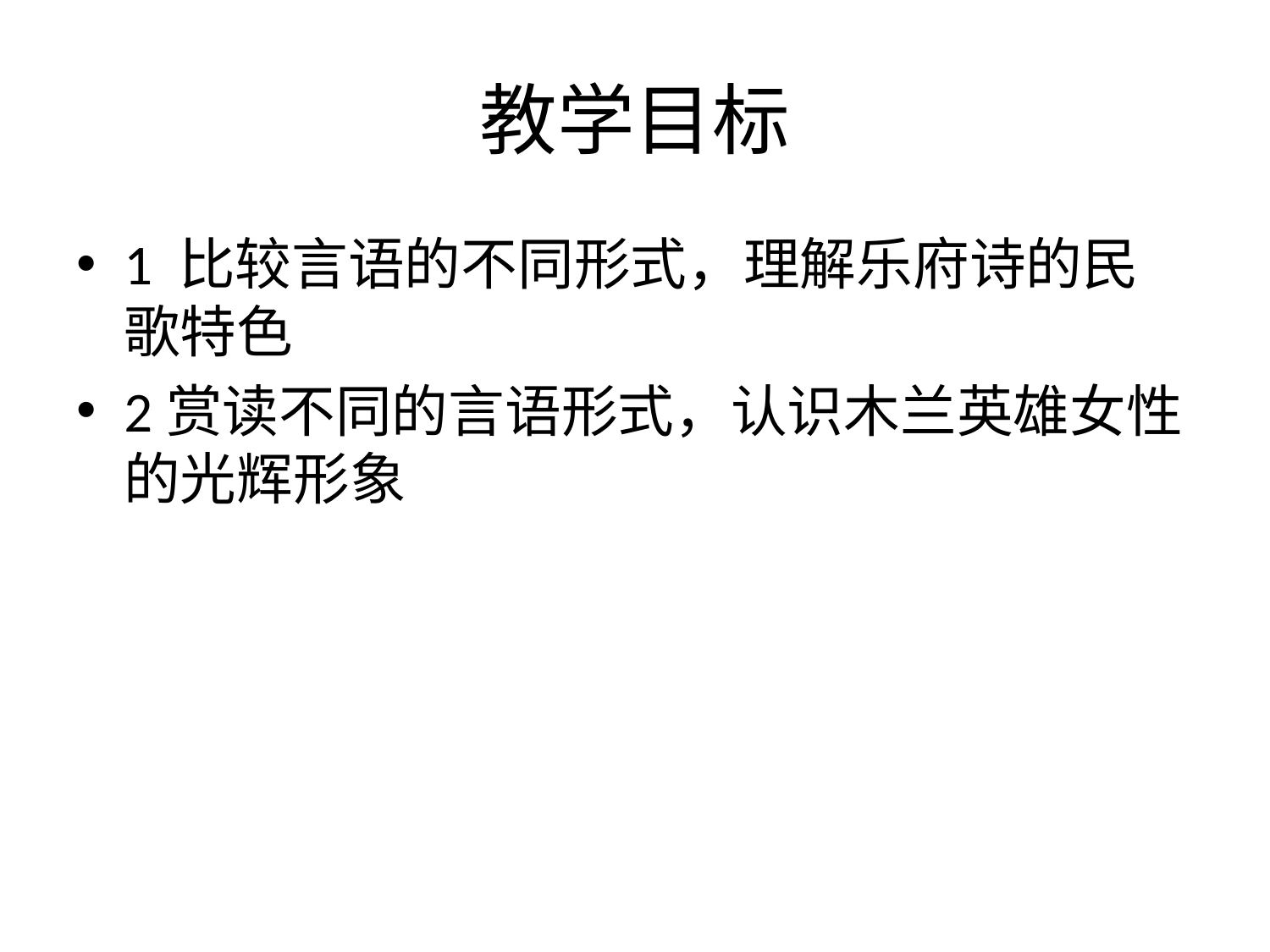

# 教学目标
1 比较言语的不同形式，理解乐府诗的民歌特色
2赏读不同的言语形式，认识木兰英雄女性的光辉形象